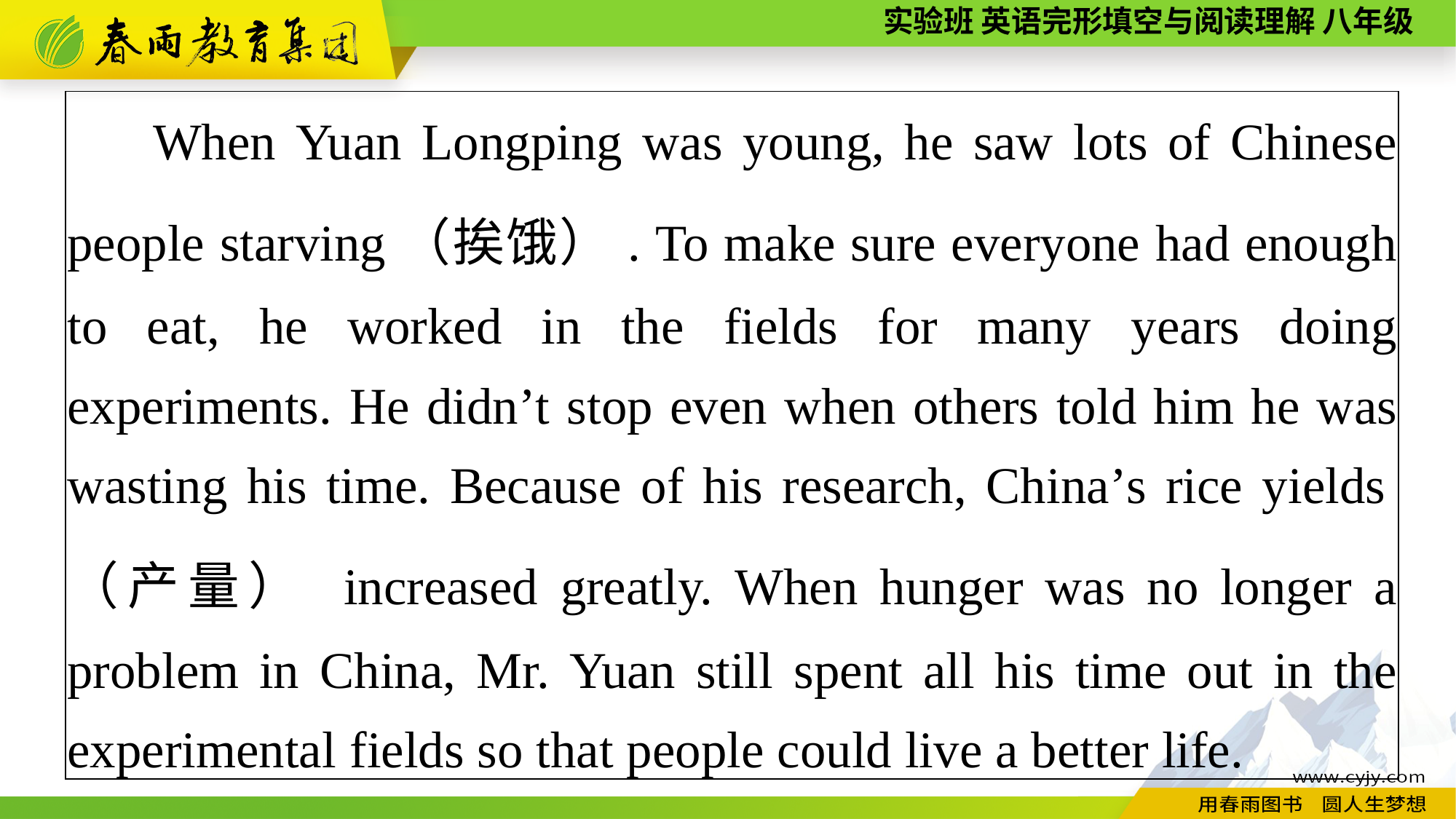

| When Yuan Longping was young, he saw lots of Chinese people starving（挨饿）. To make sure everyone had enough to eat, he worked in the fields for many years doing experiments. He didn’t stop even when others told him he was wasting his time. Because of his research, China’s rice yields（产量） increased greatly. When hunger was no longer a problem in China, Mr. Yuan still spent all his time out in the experimental fields so that people could live a better life. |
| --- |